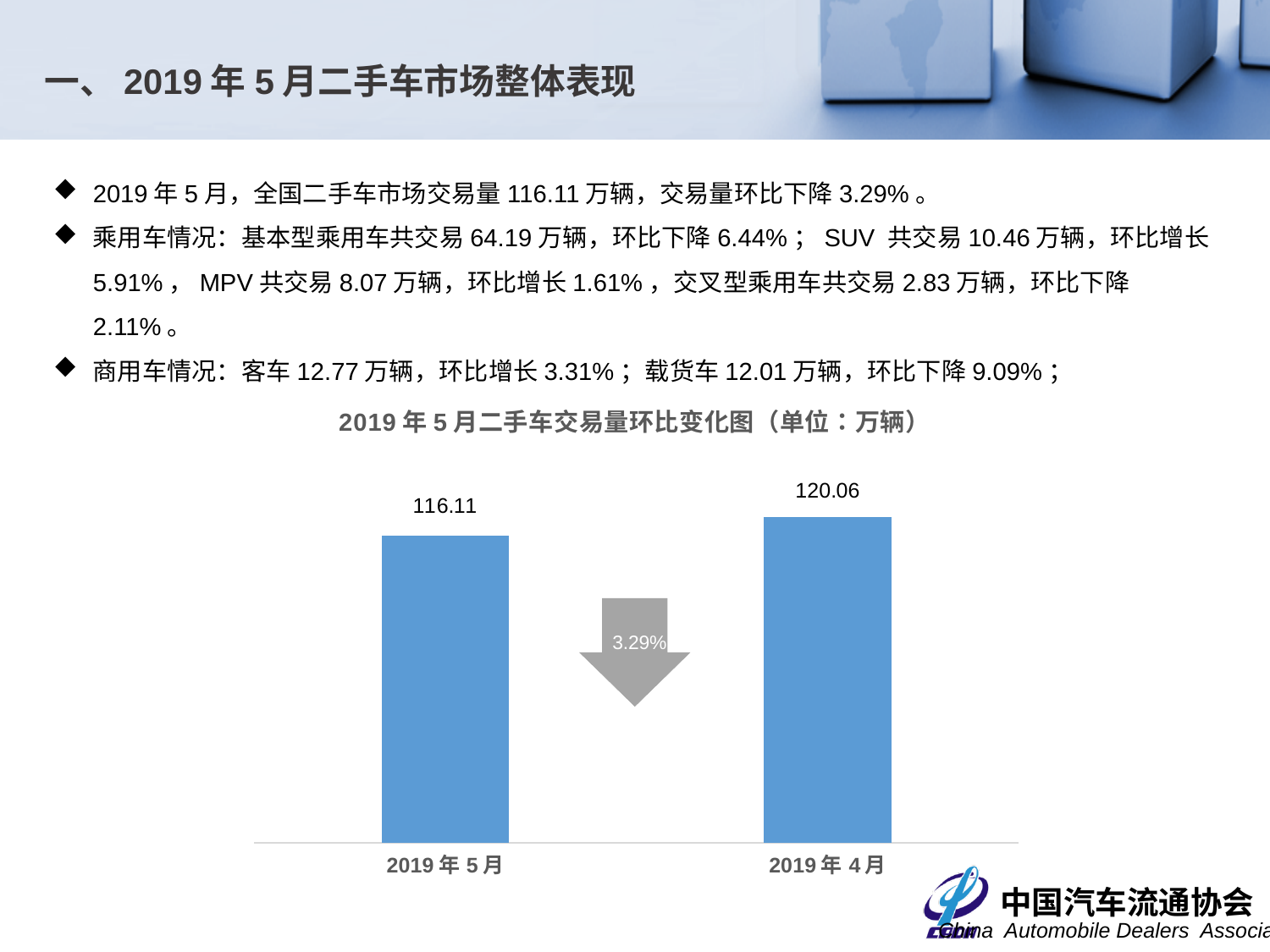

一、2019年5月二手车市场整体表现
2019年5月，全国二手车市场交易量116.11万辆，交易量环比下降3.29%。
乘用车情况：基本型乘用车共交易64.19万辆，环比下降6.44%；SUV 共交易10.46万辆，环比增长5.91%，MPV共交易8.07万辆，环比增长1.61%，交叉型乘用车共交易2.83万辆，环比下降2.11%。
商用车情况：客车12.77万辆，环比增长3.31%；载货车12.01万辆，环比下降9.09%；

### Chart: 2019年5月二手车交易量环比变化图（单位：万辆）

| Category |  |
|---|---|
| 43586 | 116.11 |
| 43556 | 120.06 |